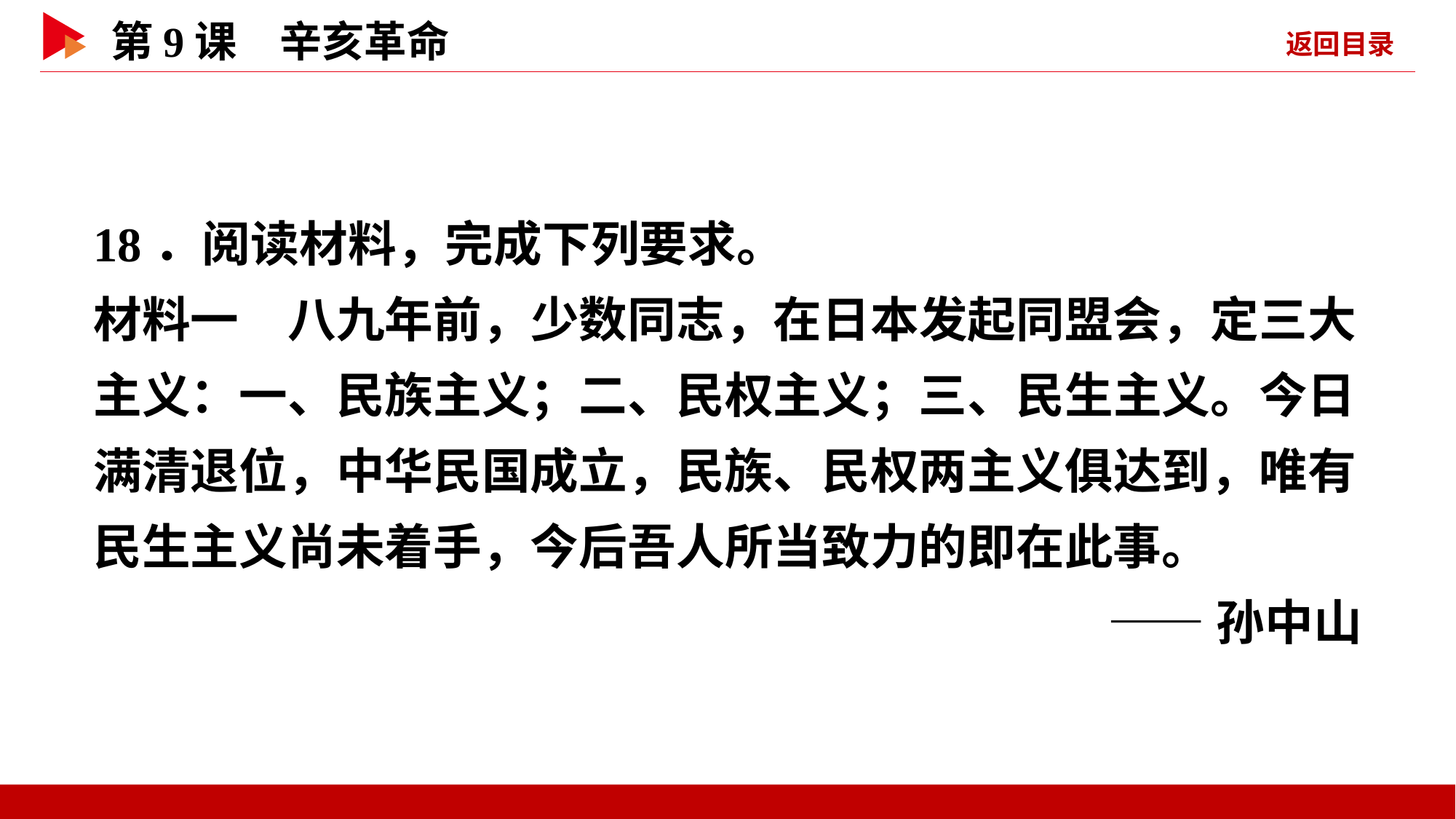

18．阅读材料，完成下列要求。
材料一　八九年前，少数同志，在日本发起同盟会，定三大主义：一、民族主义；二、民权主义；三、民生主义。今日满清退位，中华民国成立，民族、民权两主义俱达到，唯有民生主义尚未着手，今后吾人所当致力的即在此事。
——孙中山